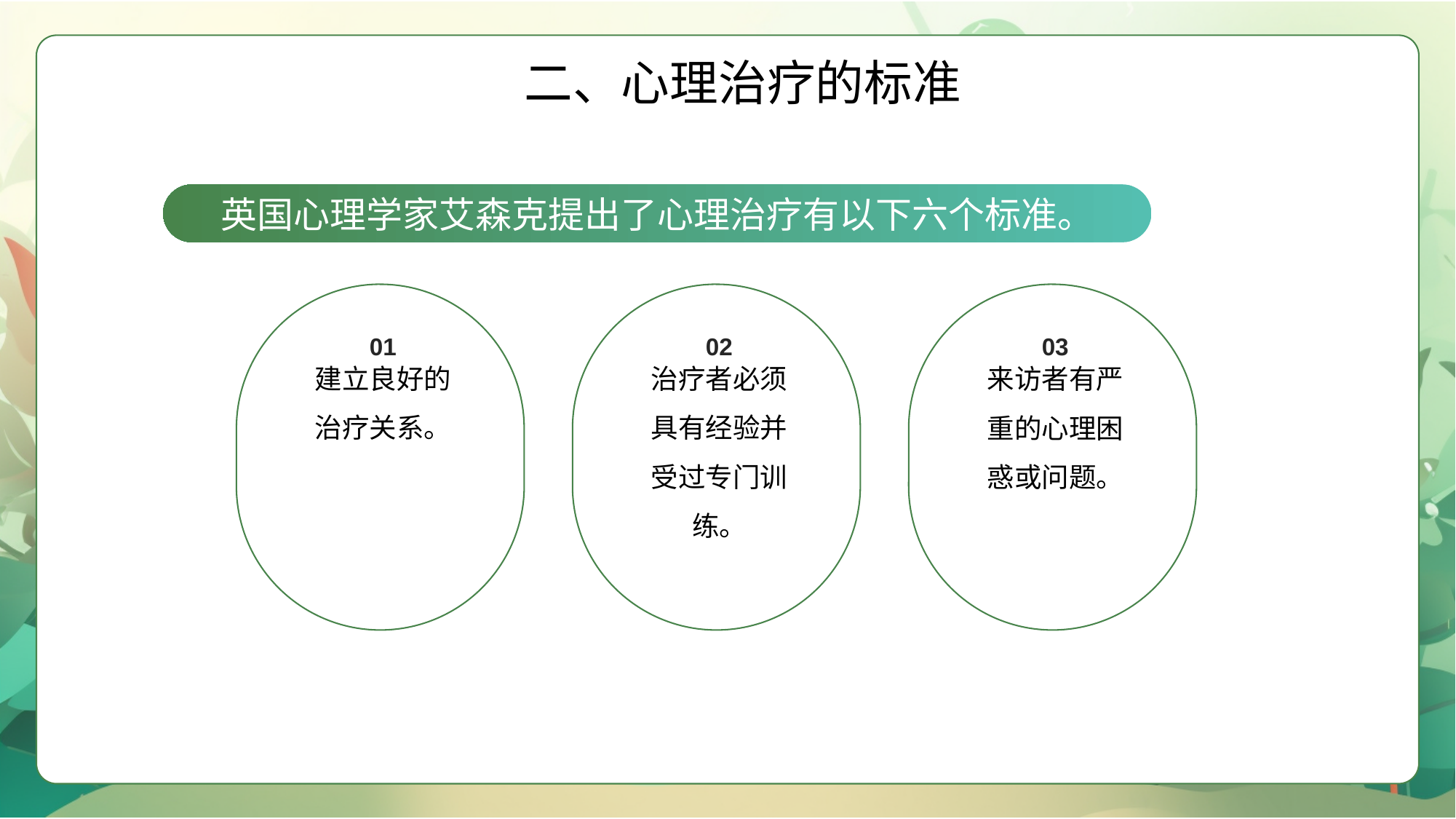

二、心理治疗的标准
英国心理学家艾森克提出了心理治疗有以下六个标准。

01
建立良好的治疗关系。

02
治疗者必须具有经验并受过专门训练。

03
来访者有严重的心理困惑或问题。